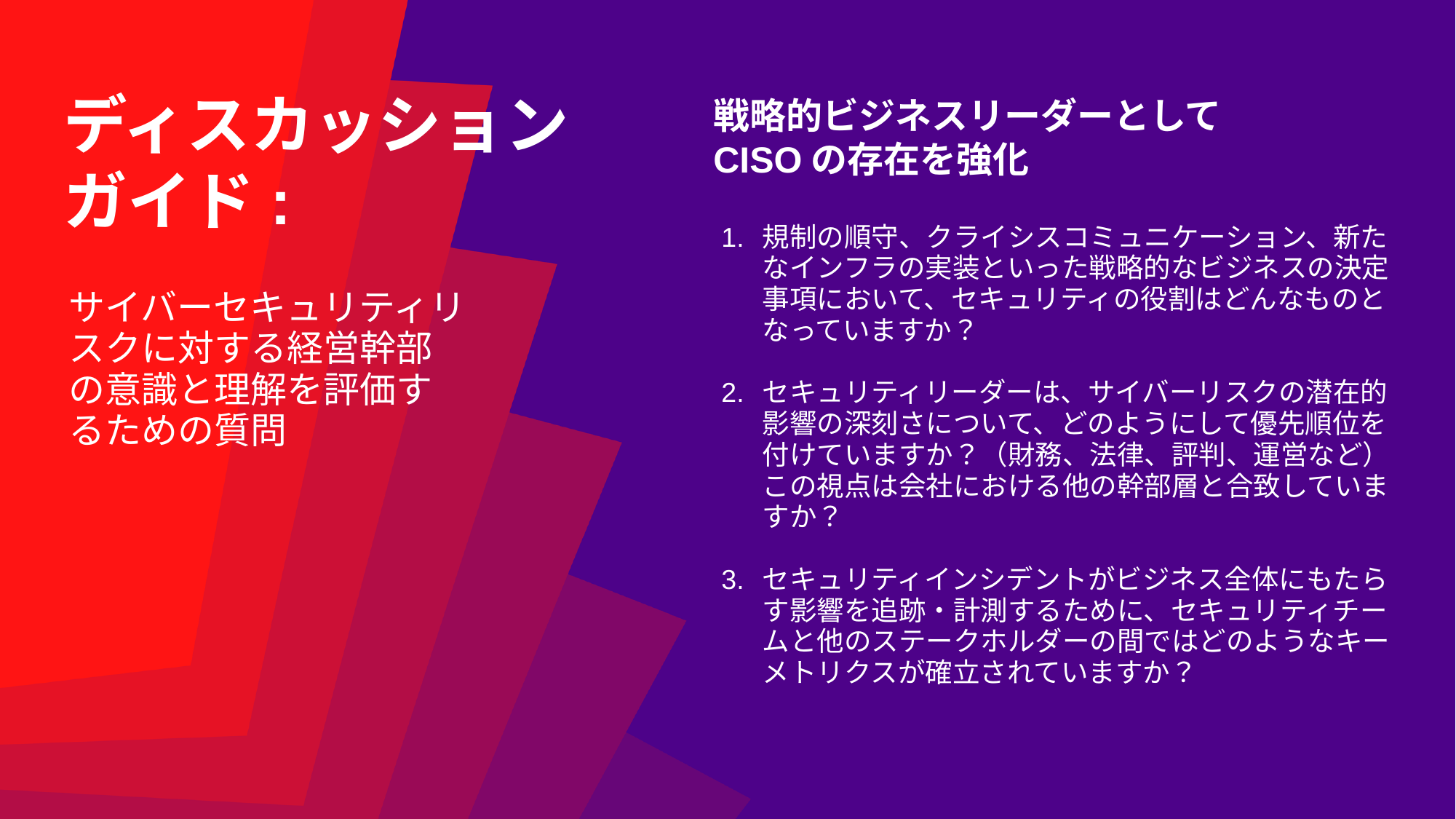

ディスカッション
ガイド:
戦略的ビジネスリーダーとしてCISOの存在を強化

規制の順守、クライシスコミュニケーション、新たなインフラの実装といった戦略的なビジネスの決定事項において、セキュリティの役割はどんなものとなっていますか？

セキュリティリーダーは、サイバーリスクの潜在的影響の深刻さについて、どのようにして優先順位を付けていますか？（財務、法律、評判、運営など） 
この視点は会社における他の幹部層と合致していますか？

セキュリティインシデントがビジネス全体にもたらす影響を追跡・計測するために、セキュリティチームと他のステークホルダーの間ではどのようなキーメトリクスが確立されていますか？

サイバーセキュリティリスクに対する経営幹部の意識と理解を評価するための質問